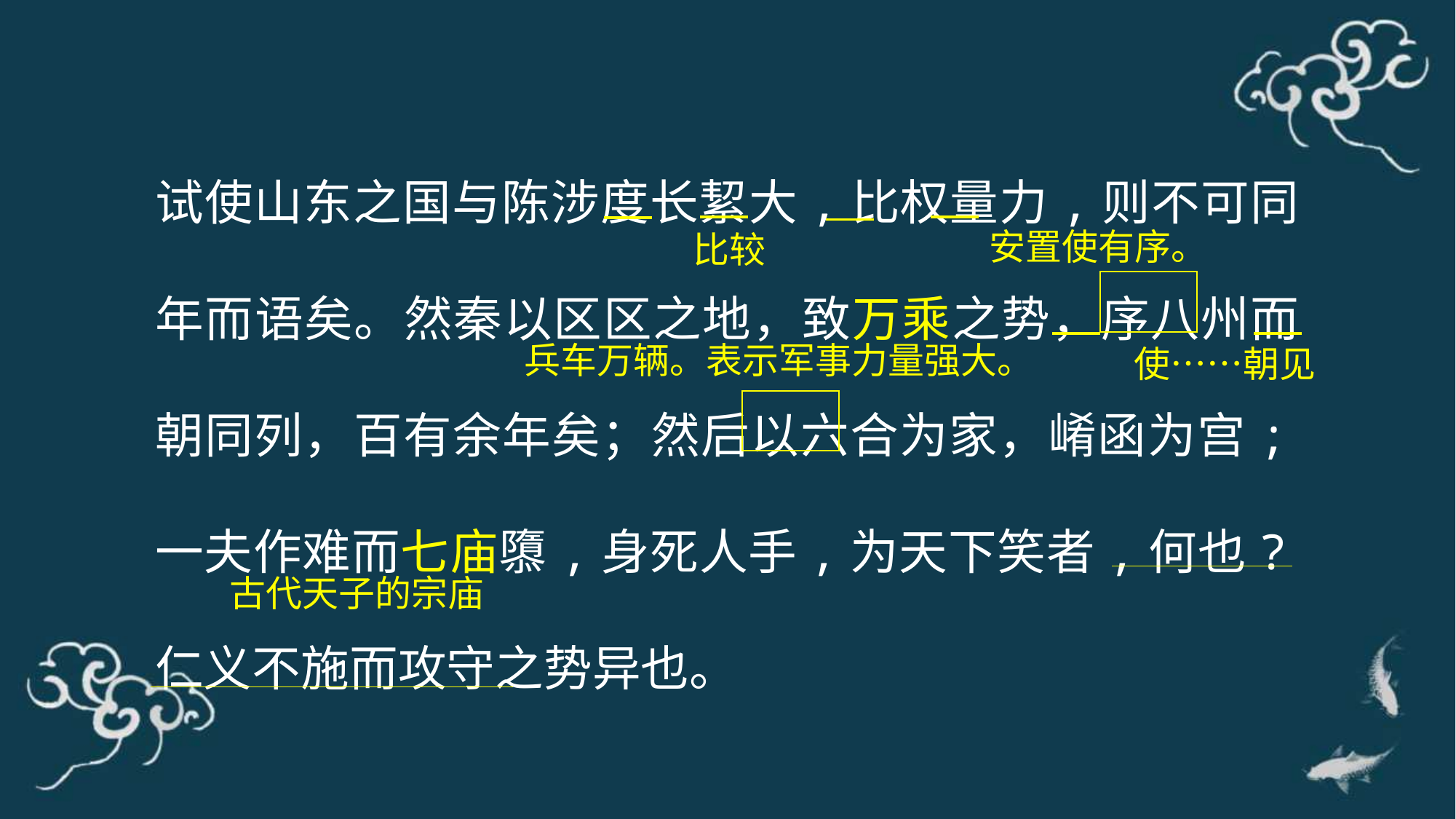

试使山东之国与陈涉度长絜大,比权量力,则不可同年而语矣。然秦以区区之地，致万乘之势，序八州而朝同列，百有余年矣；然后以六合为家，崤函为宫;一夫作难而七庙隳,身死人手,为天下笑者,何也?仁义不施而攻守之势异也。
安置使有序。
比较

兵车万辆。表示军事力量强大。
使……朝见

古代天子的宗庙